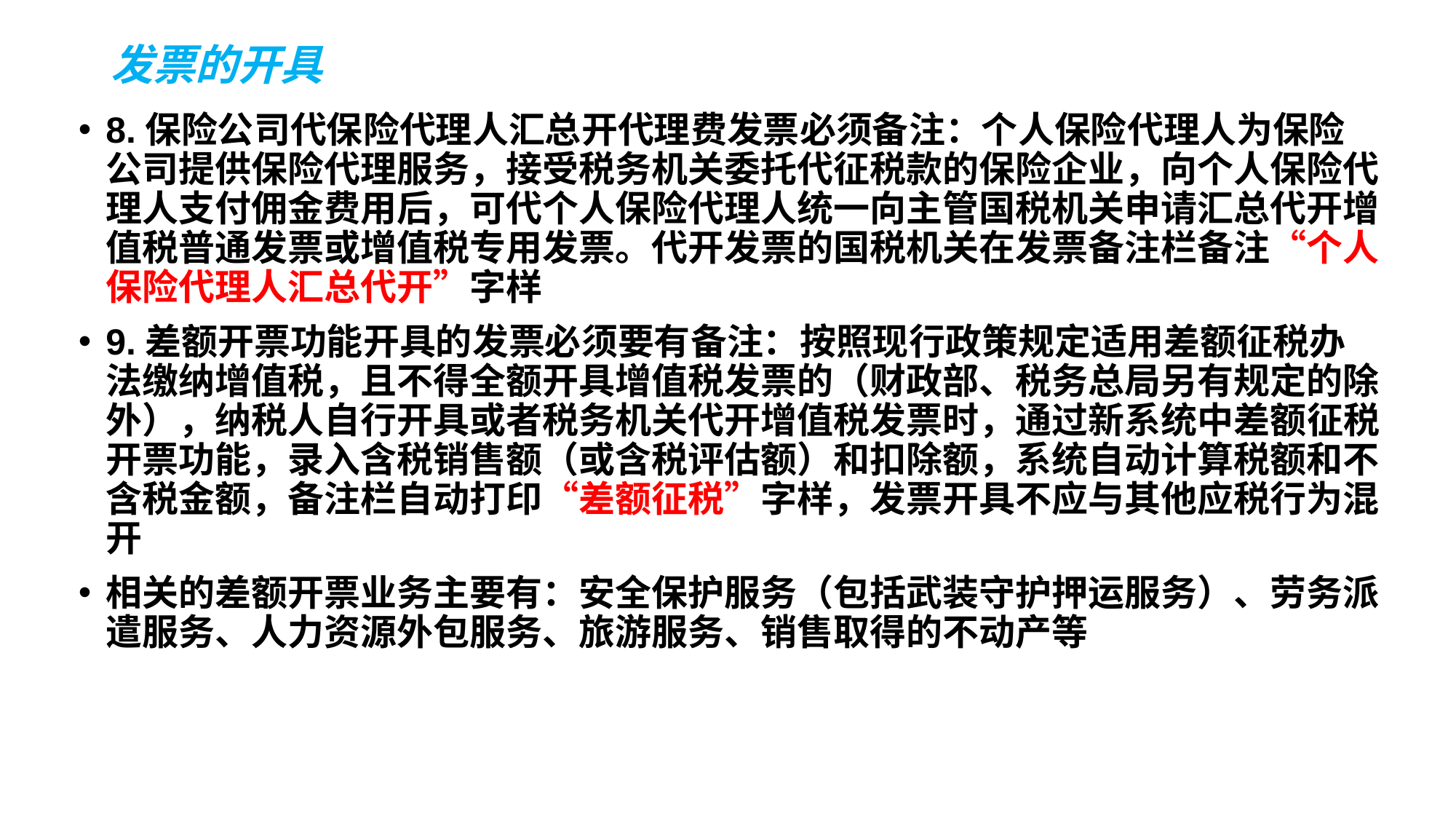

# 发票的开具
8.保险公司代保险代理人汇总开代理费发票必须备注：个人保险代理人为保险公司提供保险代理服务，接受税务机关委托代征税款的保险企业，向个人保险代理人支付佣金费用后，可代个人保险代理人统一向主管国税机关申请汇总代开增值税普通发票或增值税专用发票。代开发票的国税机关在发票备注栏备注“个人保险代理人汇总代开”字样
9.差额开票功能开具的发票必须要有备注：按照现行政策规定适用差额征税办法缴纳增值税，且不得全额开具增值税发票的（财政部、税务总局另有规定的除外），纳税人自行开具或者税务机关代开增值税发票时，通过新系统中差额征税开票功能，录入含税销售额（或含税评估额）和扣除额，系统自动计算税额和不含税金额，备注栏自动打印“差额征税”字样，发票开具不应与其他应税行为混开
相关的差额开票业务主要有：安全保护服务（包括武装守护押运服务）、劳务派遣服务、人力资源外包服务、旅游服务、销售取得的不动产等